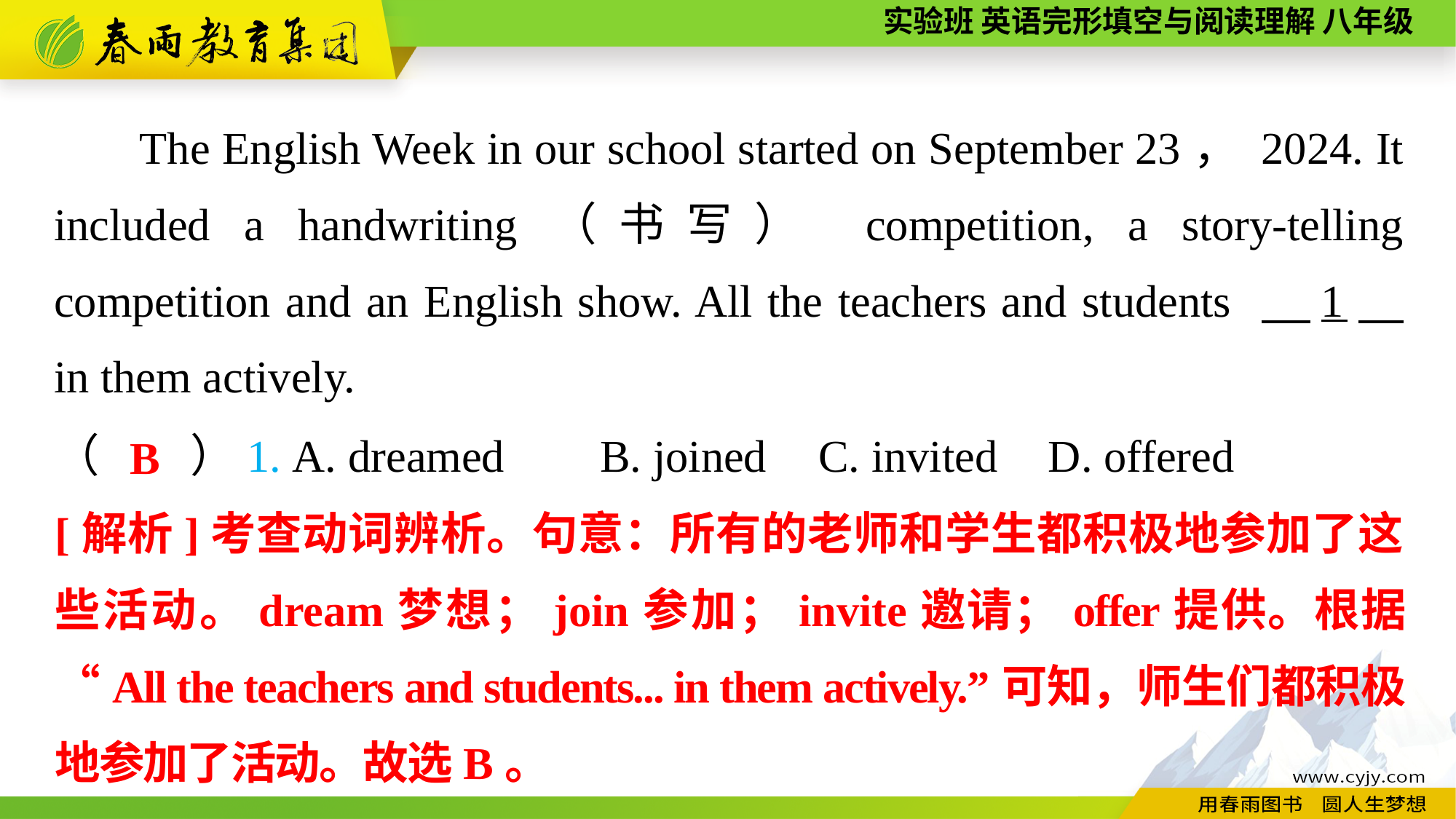

The English Week in our school started on September 23， 2024. It included a handwriting（书写） competition, a story-telling competition and an English show. All the teachers and students 　1　 in them actively.
（　　）1. A. dreamed	B. joined	C. invited	 D. offered
B
[解析]考查动词辨析。句意：所有的老师和学生都积极地参加了这些活动。dream梦想；join参加；invite邀请；offer提供。根据“All the teachers and students... in them actively.”可知，师生们都积极地参加了活动。故选B。